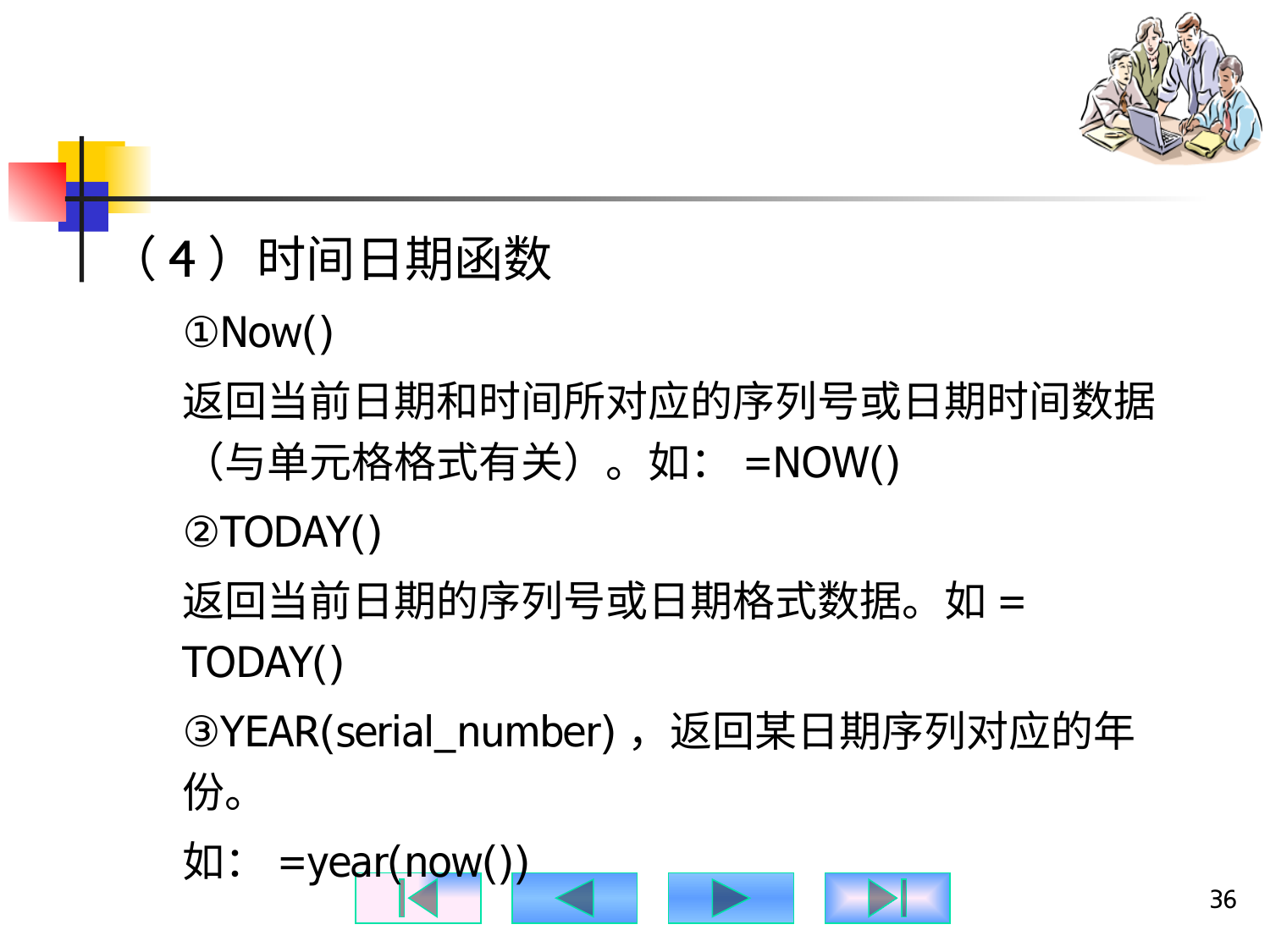

#
（4）时间日期函数
①Now()
返回当前日期和时间所对应的序列号或日期时间数据（与单元格格式有关）。如：=NOW()
②TODAY()
返回当前日期的序列号或日期格式数据。如= TODAY()
③YEAR(serial_number)，返回某日期序列对应的年份。
如：=year(now())
36